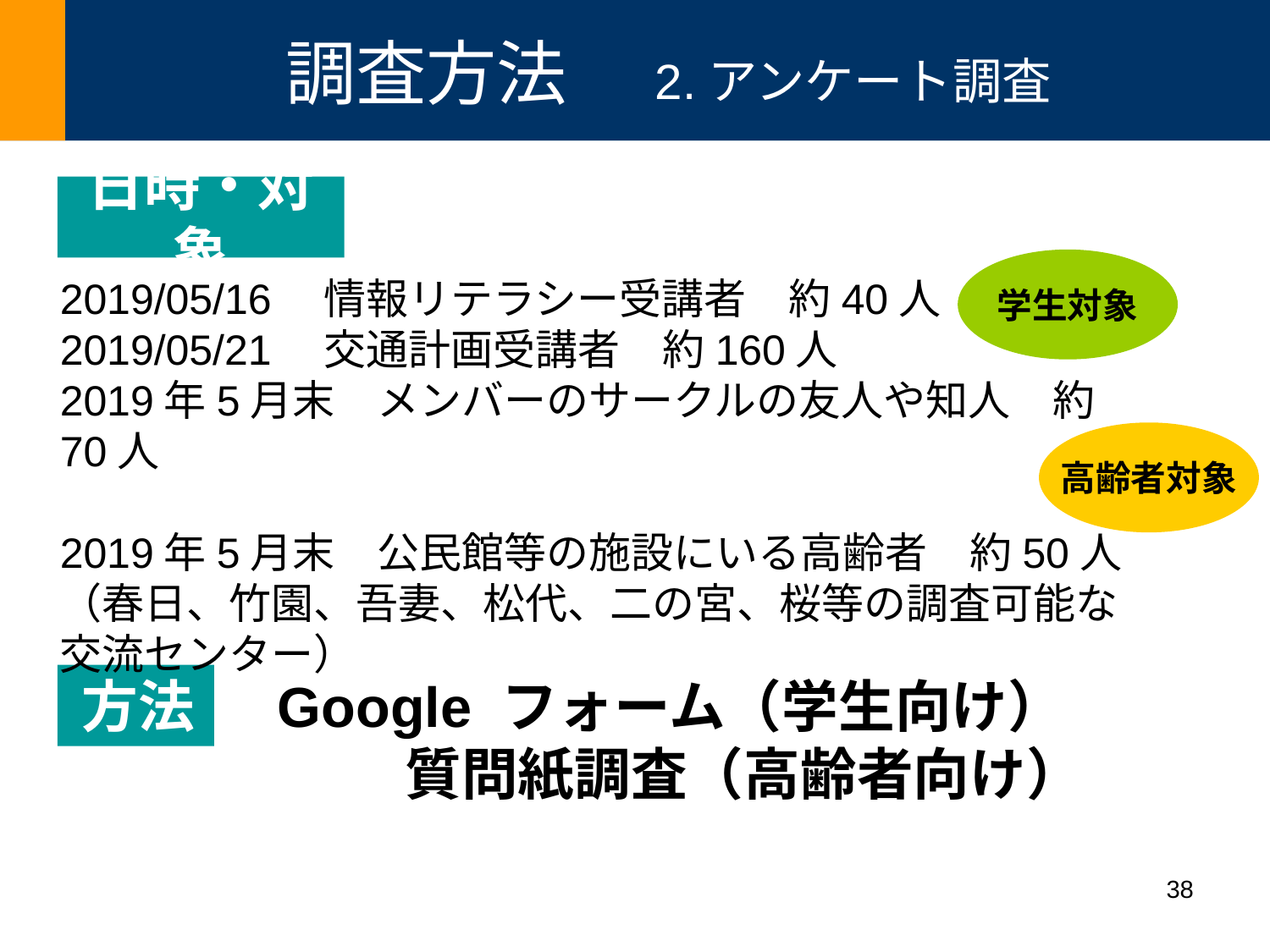

# 調査方法　2.アンケート調査
日時・対象

2019/05/16　情報リテラシー受講者　約40人
2019/05/21　交通計画受講者　約160人
2019年5月末　メンバーのサークルの友人や知人　約70人

2019年5月末　公民館等の施設にいる高齢者　約50人
（春日、竹園、吾妻、松代、二の宮、桜等の調査可能な交流センター）

学生対象
高齢者対象

方法 　Google フォーム（学生向け）
　　　	　 質問紙調査（高齢者向け）
38